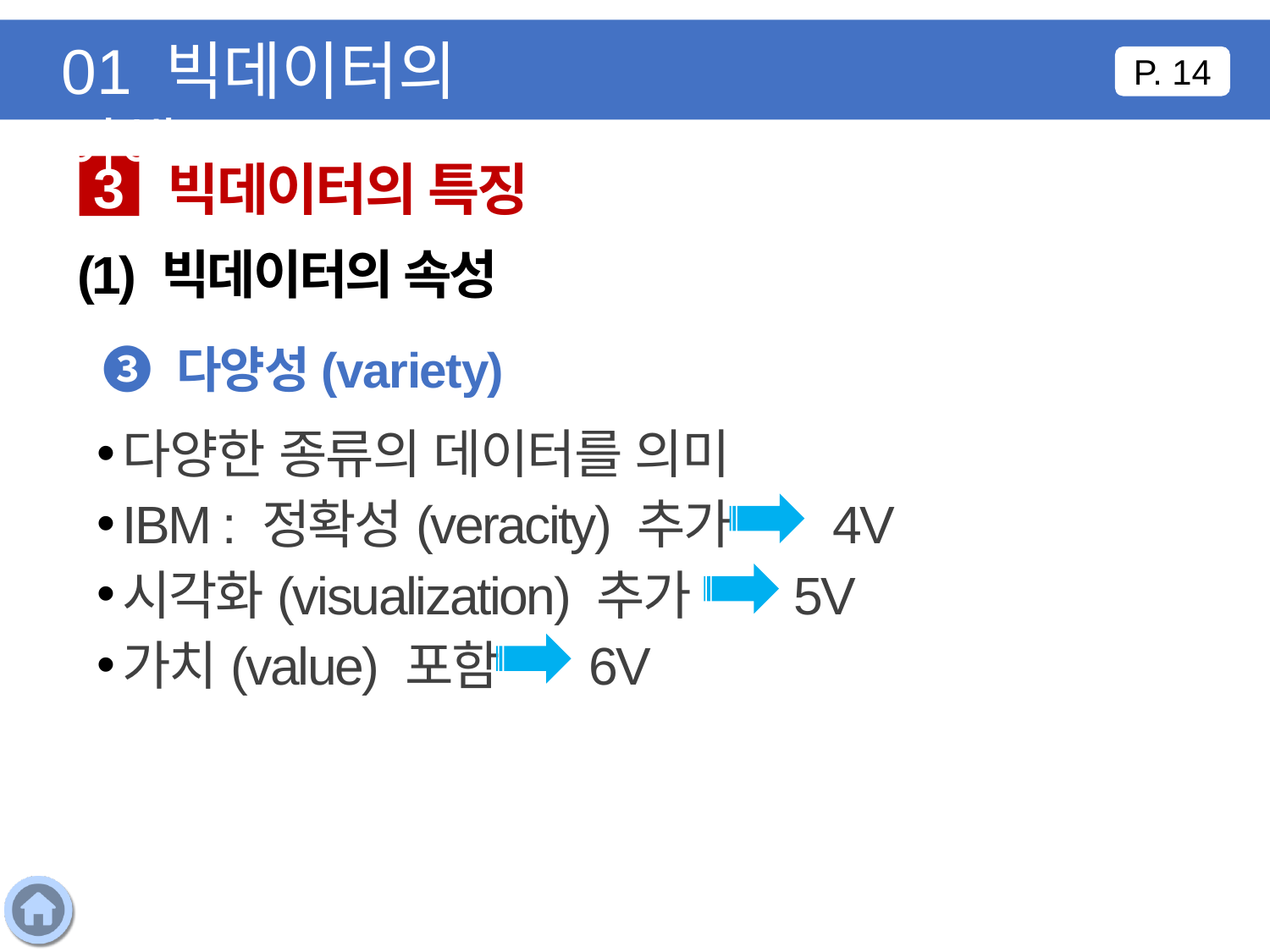

01 빅데이터의 이해
P. 14
빅데이터의 특징
3
(1) 빅데이터의 속성
❸ 다양성(variety)
다양한 종류의 데이터를 의미
IBM : 정확성(veracity) 추가       4V
시각화(visualization) 추가       5V
가치(value) 포함      6V